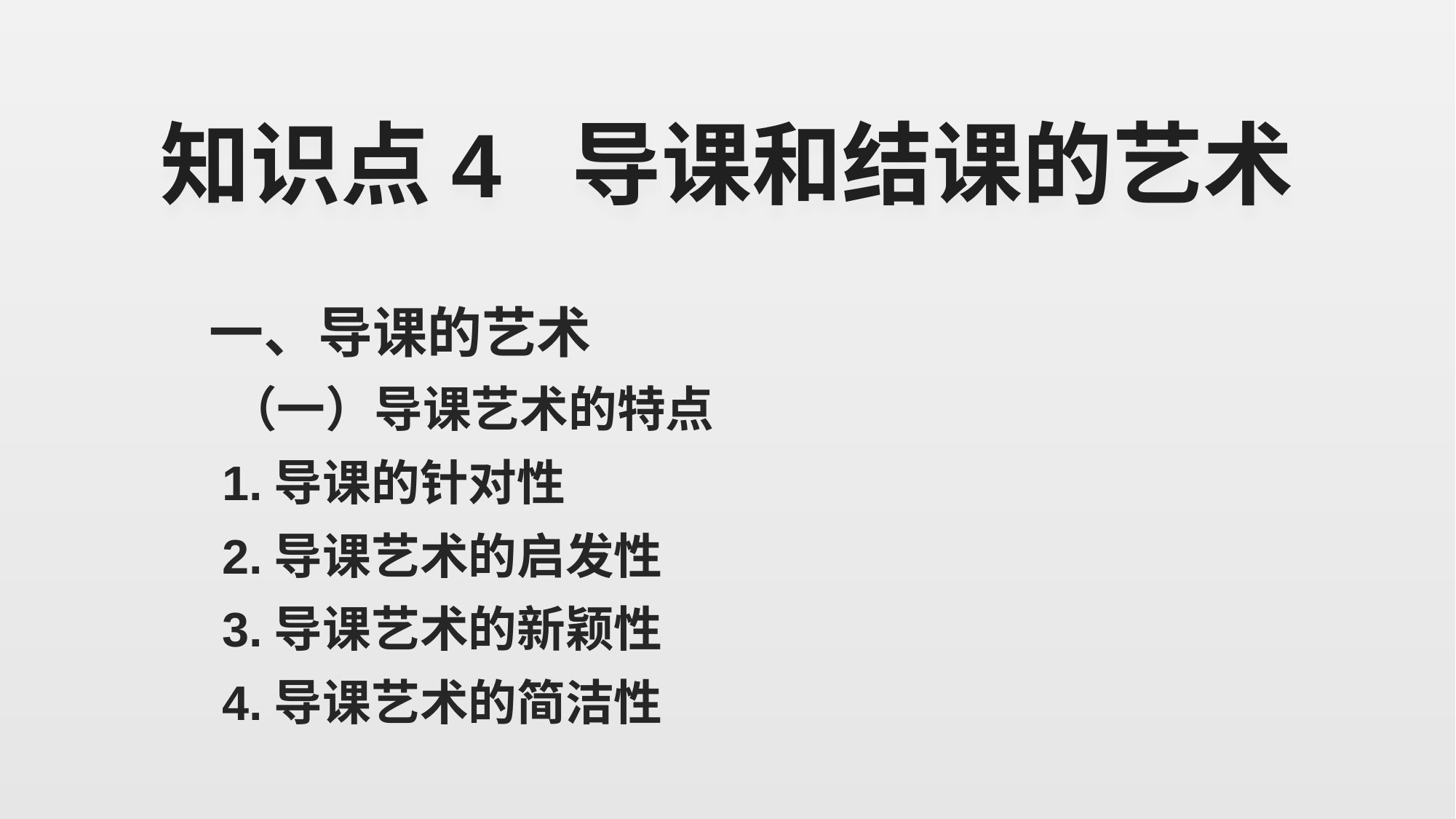

# 知识点4  导课和结课的艺术
一、导课的艺术
 （一）导课艺术的特点
 1.导课的针对性
 2.导课艺术的启发性
 3.导课艺术的新颖性
 4.导课艺术的简洁性